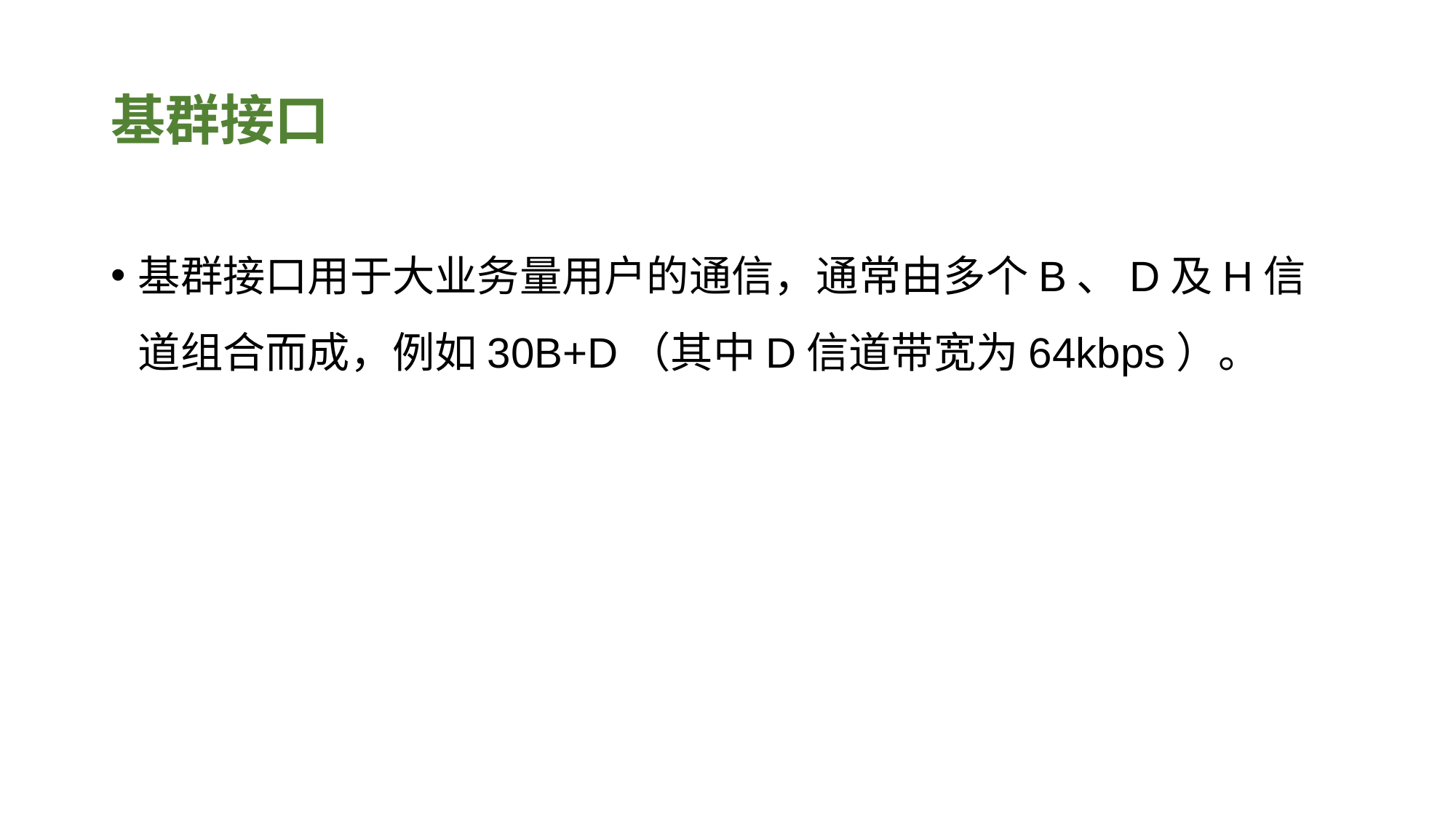

# 基群接口
基群接口用于大业务量用户的通信，通常由多个B、D及H信道组合而成，例如30B+D（其中D信道带宽为64kbps）。